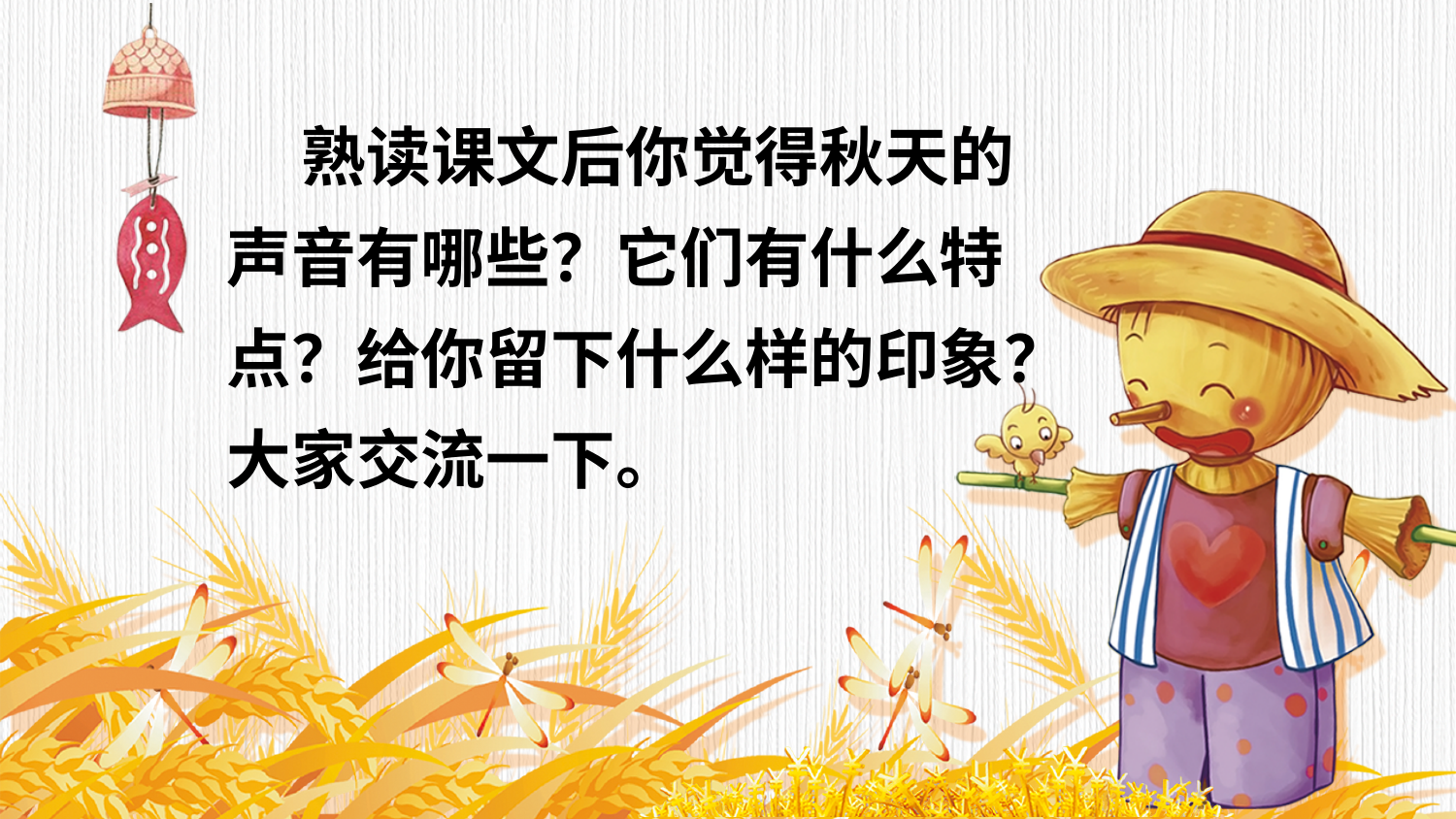

熟读课文后你觉得秋天的声音有哪些？它们有什么特点？给你留下什么样的印象？大家交流一下。